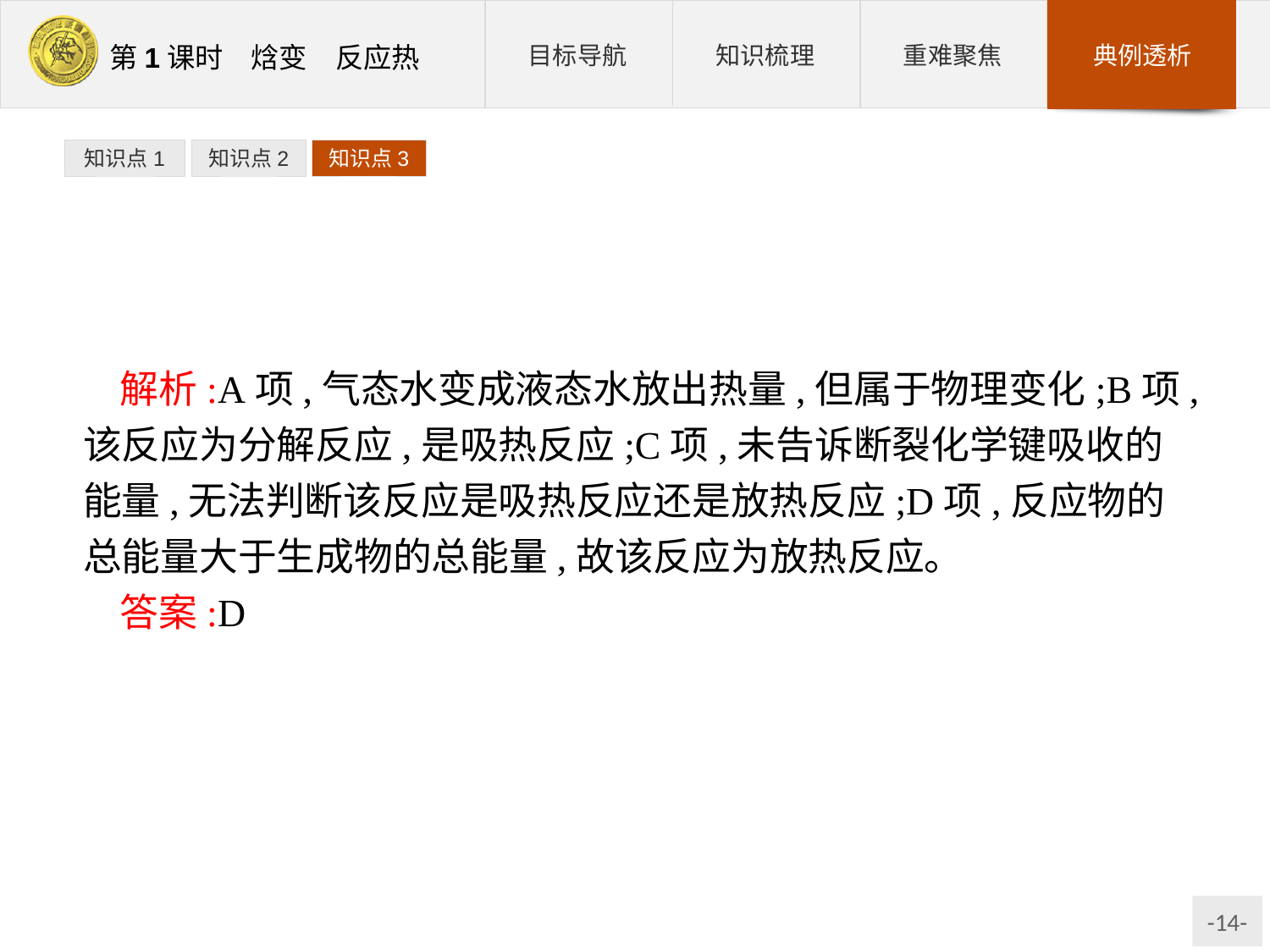

知识点1
知识点2
知识点3
解析:A项,气态水变成液态水放出热量,但属于物理变化;B项,该反应为分解反应,是吸热反应;C项,未告诉断裂化学键吸收的能量,无法判断该反应是吸热反应还是放热反应;D项,反应物的总能量大于生成物的总能量,故该反应为放热反应。
答案:D